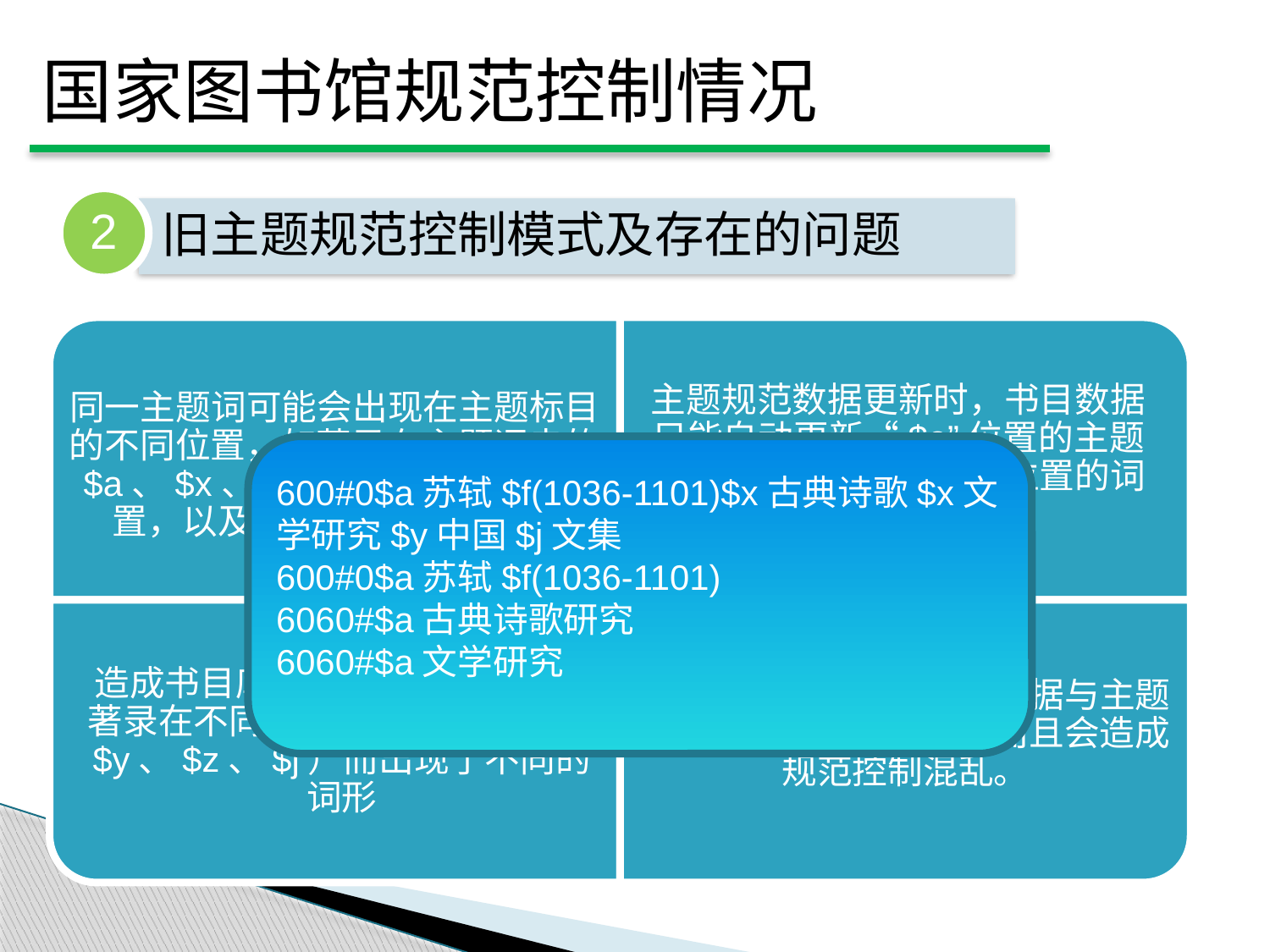

国家图书馆规范控制情况
2
旧主题规范控制模式及存在的问题
同一主题词可能会出现在主题标目的不同位置，如著录在主题词串的$a、$x、$y、$z、$j任意位置，以及单独著录在$a位置
主题规范数据更新时，书目数据只能自动更新“$a”位置的主题词，而主题词串中其他位置的词却不能自动更新
造成书目库中同一个主题词因为著录在不同位置上（$a、$x、$y、$z、$j）而出现了不同的词形
不仅没有达到书目主题数据与主题规范数据的同步修改，而且会造成规范控制混乱。
书目主题与规范数据不能同步自动更新
600#0$a苏轼$f(1036-1101)$x古典诗歌$x文学研究$y中国$j文集
600#0$a苏轼$f(1036-1101)
6060#$a古典诗歌研究
6060#$a文学研究